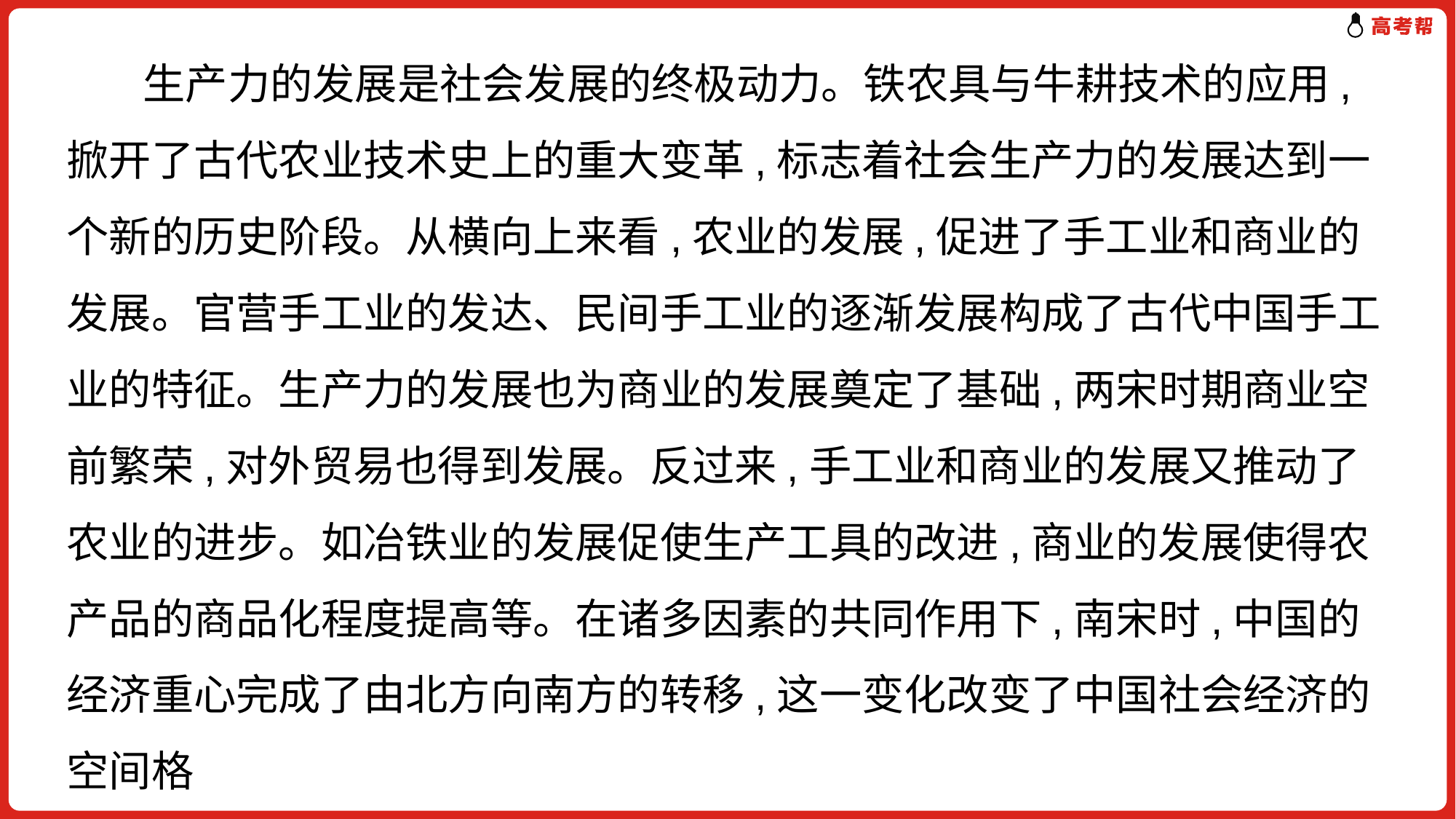

生产力的发展是社会发展的终极动力。铁农具与牛耕技术的应用,掀开了古代农业技术史上的重大变革,标志着社会生产力的发展达到一个新的历史阶段。从横向上来看,农业的发展,促进了手工业和商业的发展。官营手工业的发达、民间手工业的逐渐发展构成了古代中国手工业的特征。生产力的发展也为商业的发展奠定了基础,两宋时期商业空前繁荣,对外贸易也得到发展。反过来,手工业和商业的发展又推动了农业的进步。如冶铁业的发展促使生产工具的改进,商业的发展使得农产品的商品化程度提高等。在诸多因素的共同作用下,南宋时,中国的经济重心完成了由北方向南方的转移,这一变化改变了中国社会经济的空间格